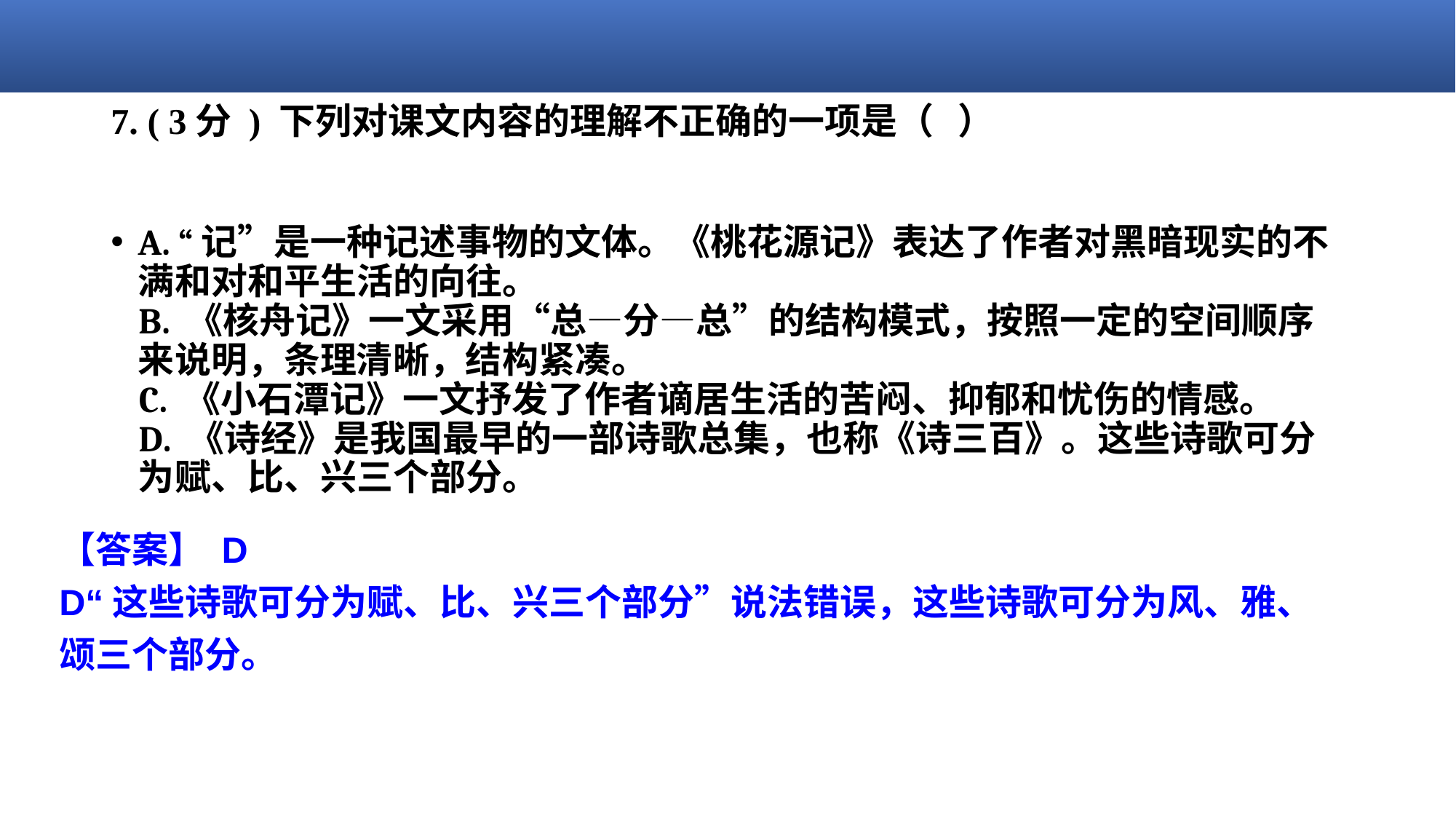

# 7. ( 3分 ) 下列对课文内容的理解不正确的一项是（   ）
A. “记”是一种记述事物的文体。《桃花源记》表达了作者对黑暗现实的不满和对和平生活的向往。
B. 《核舟记》一文采用“总—分—总”的结构模式，按照一定的空间顺序来说明，条理清晰，结构紧凑。
C. 《小石潭记》一文抒发了作者谪居生活的苦闷、抑郁和忧伤的情感。
D. 《诗经》是我国最早的一部诗歌总集，也称《诗三百》。这些诗歌可分为赋、比、兴三个部分。
【答案】 D
D“这些诗歌可分为赋、比、兴三个部分”说法错误，这些诗歌可分为风、雅、颂三个部分。